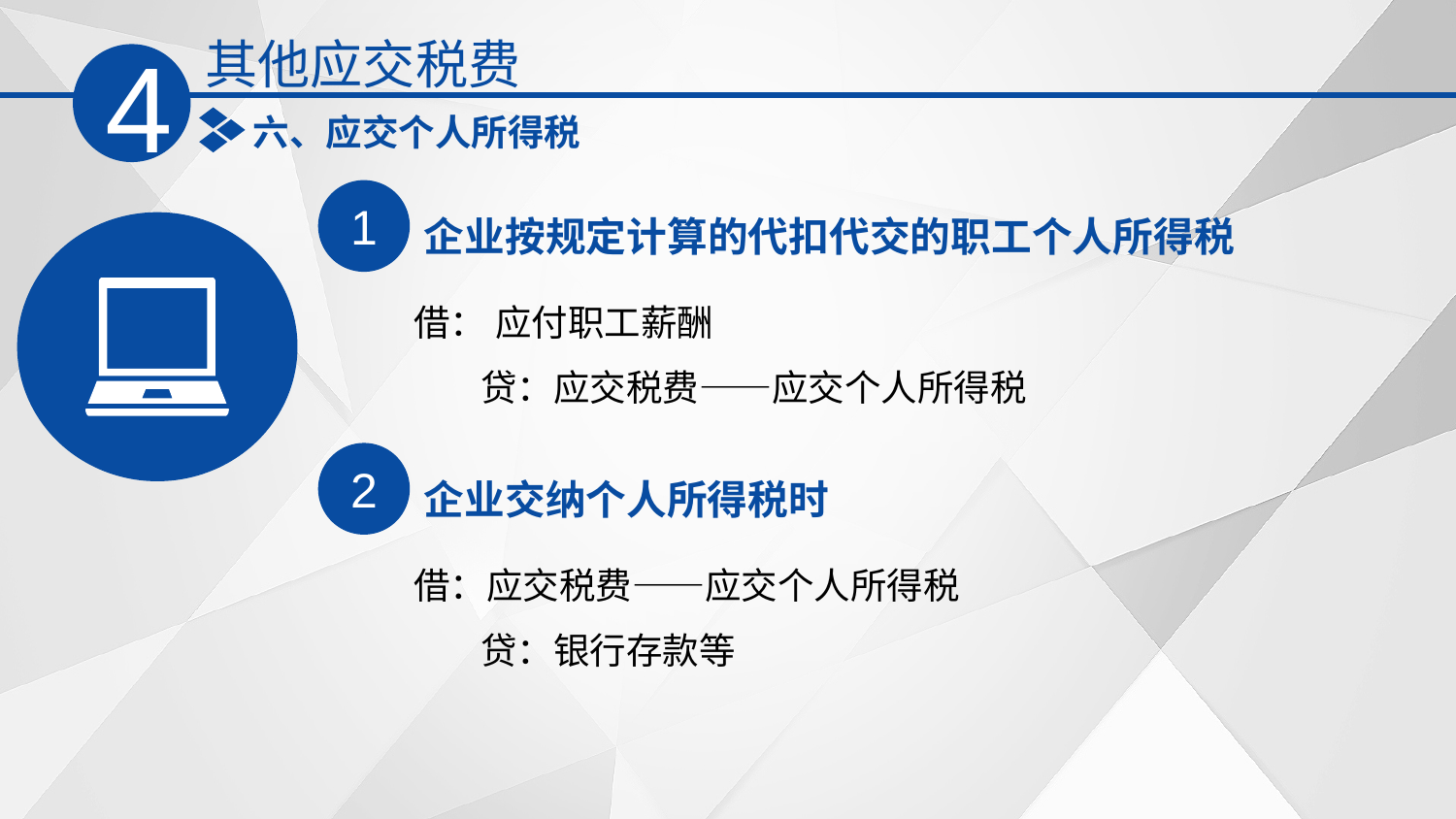

其他应交税费
4

六、应交个人所得税

1
企业按规定计算的代扣代交的职工个人所得税

借： 应付职工薪酬
       贷：应交税费——应交个人所得税
2
企业交纳个人所得税时
借：应交税费——应交个人所得税
       贷：银行存款等